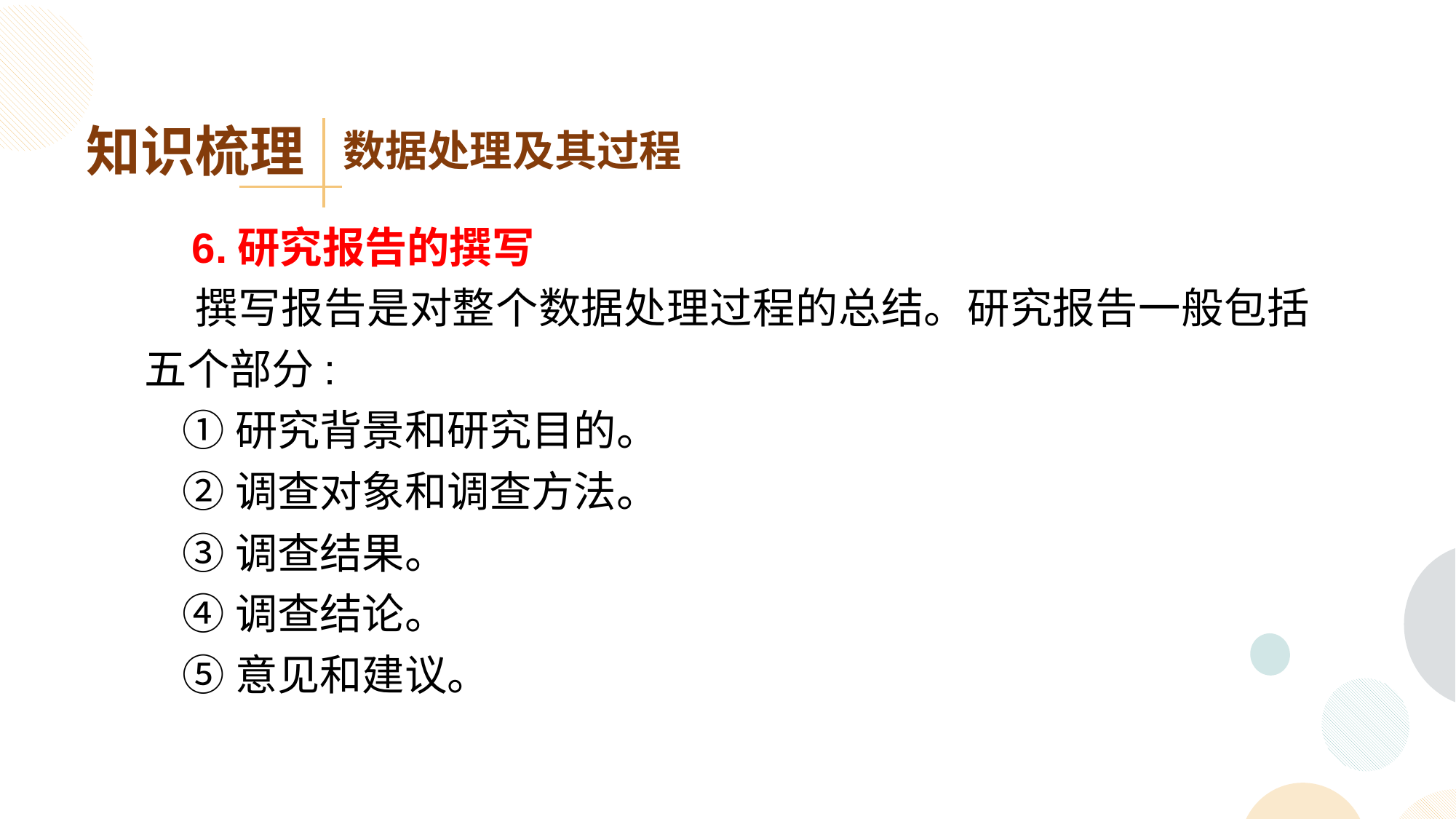

知识梳理
数据处理及其过程
    6.研究报告的撰写
    撰写报告是对整个数据处理过程的总结。研究报告一般包括五个部分:
    ①研究背景和研究目的。
    ②调查对象和调查方法。
    ③调查结果。
    ④调查结论。
    ⑤意见和建议。